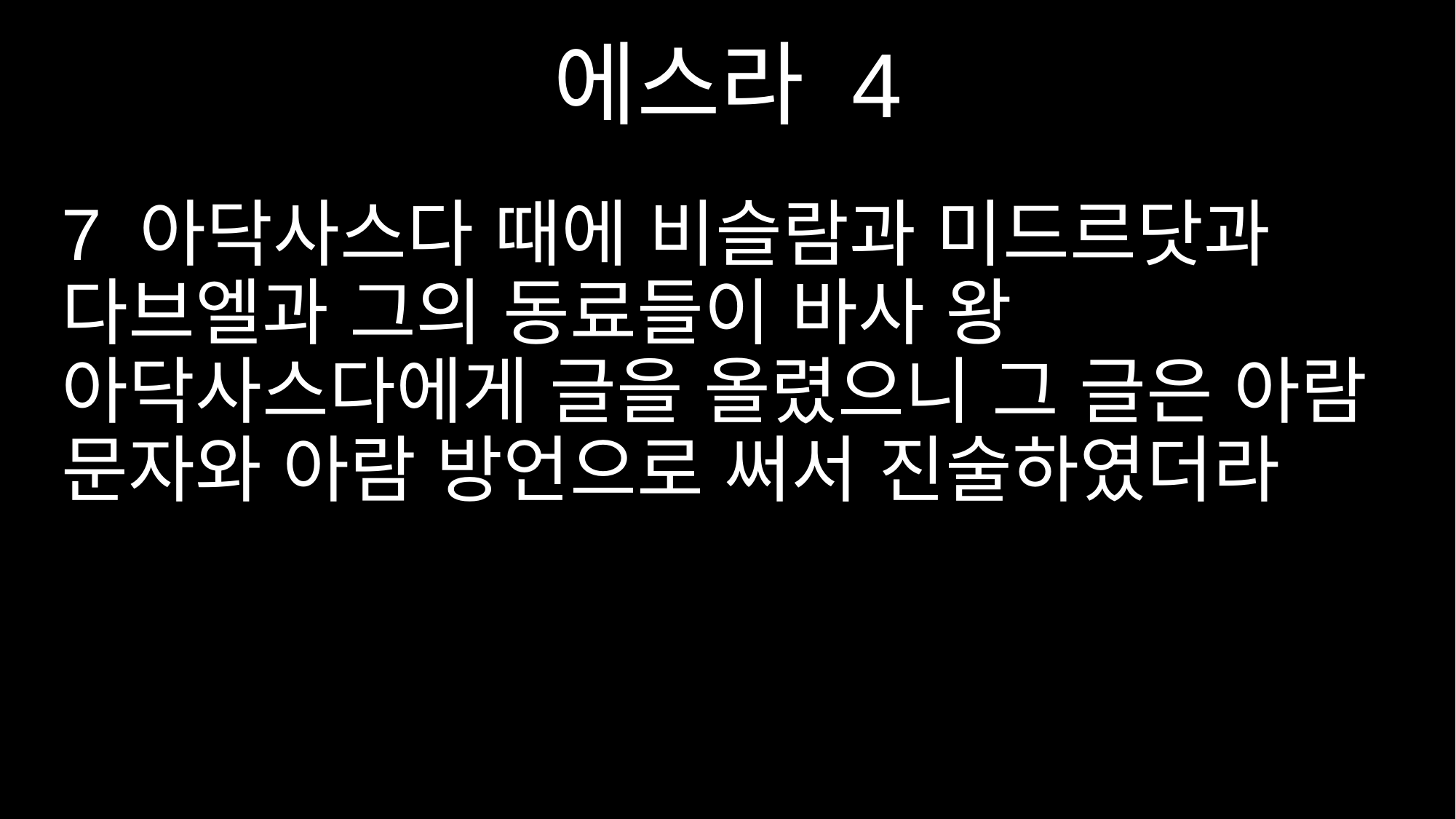

에스라 4
7 아닥사스다 때에 비슬람과 미드르닷과 다브엘과 그의 동료들이 바사 왕 아닥사스다에게 글을 올렸으니 그 글은 아람 문자와 아람 방언으로 써서 진술하였더라